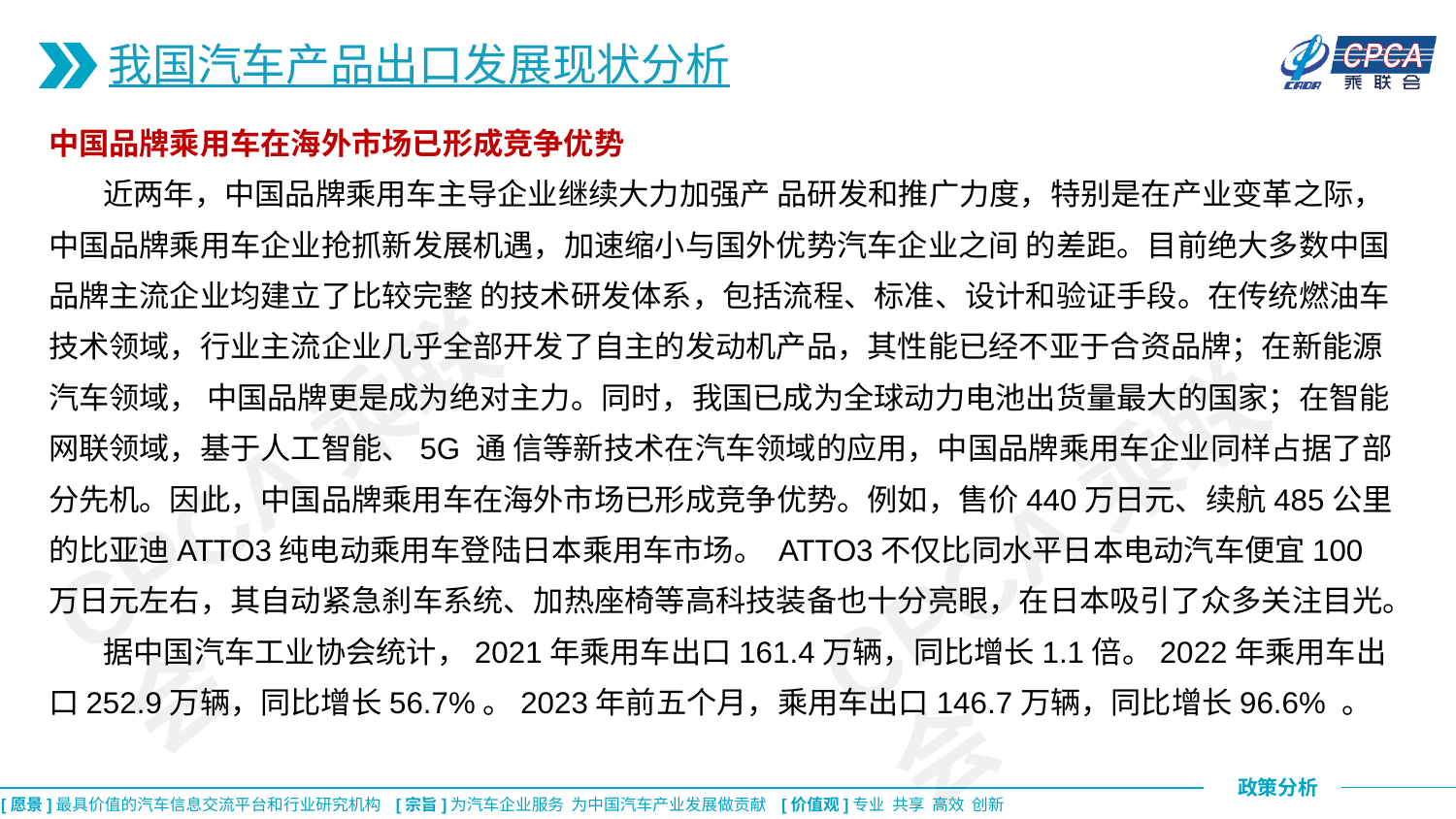

我国汽车产品出口发展现状分析
中国品牌乘用车在海外市场已形成竞争优势
       近两年，中国品牌乘用车主导企业继续大力加强产 品研发和推广力度，特别是在产业变革之际，中国品牌乘用车企业抢抓新发展机遇，加速缩小与国外优势汽车企业之间 的差距。目前绝大多数中国品牌主流企业均建立了比较完整 的技术研发体系，包括流程、标准、设计和验证手段。在传统燃油车技术领域，行业主流企业几乎全部开发了自主的发动机产品，其性能已经不亚于合资品牌；在新能源汽车领域， 中国品牌更是成为绝对主力。同时，我国已成为全球动力电池出货量最大的国家；在智能网联领域，基于人工智能、5G 通 信等新技术在汽车领域的应用，中国品牌乘用车企业同样占据了部分先机。因此，中国品牌乘用车在海外市场已形成竞争优势。例如，售价440万日元、续航485公里的比亚迪ATTO3纯电动乘用车登陆日本乘用车市场。 ATTO3不仅比同水平日本电动汽车便宜100万日元左右，其自动紧急刹车系统、加热座椅等高科技装备也十分亮眼，在日本吸引了众多关注目光。
       据中国汽车工业协会统计，2021年乘用车出口161.4万辆，同比增长1.1倍。2022年乘用车出口252.9万辆，同比增长56.7%。2023年前五个月，乘用车出口146.7万辆，同比增长96.6% 。
CPCA乘联会
CPCA乘联会